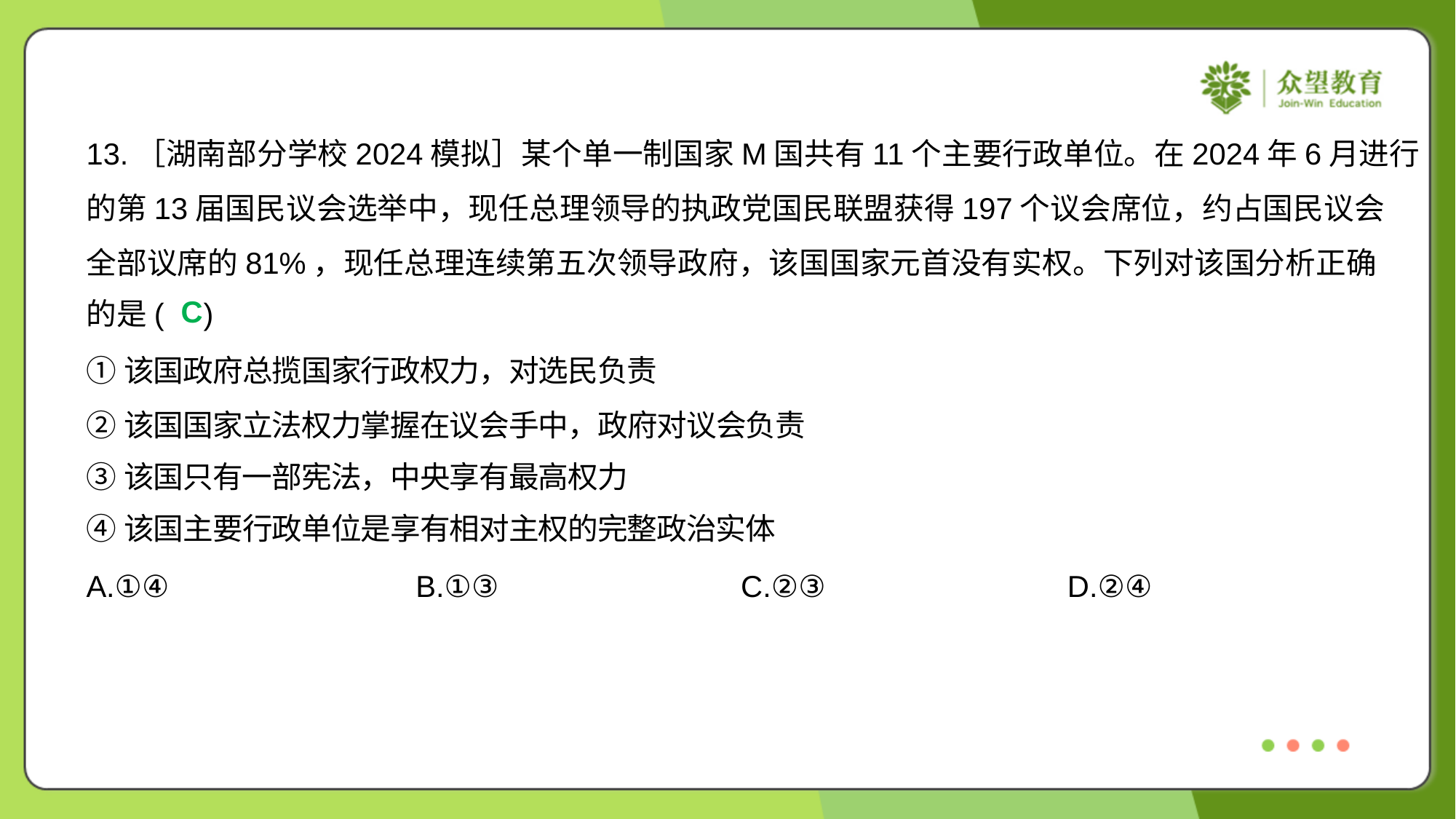

13.［湖南部分学校2024模拟］某个单一制国家M国共有11个主要行政单位。在2024年6月进行
的第13届国民议会选举中，现任总理领导的执政党国民联盟获得197个议会席位，约占国民议会
全部议席的81%，现任总理连续第五次领导政府，该国国家元首没有实权。下列对该国分析正确
的是(     )
C
①该国政府总揽国家行政权力，对选民负责
②该国国家立法权力掌握在议会手中，政府对议会负责
③该国只有一部宪法，中央享有最高权力
④该国主要行政单位是享有相对主权的完整政治实体
A.①④	B.①③	C.②③	D.②④